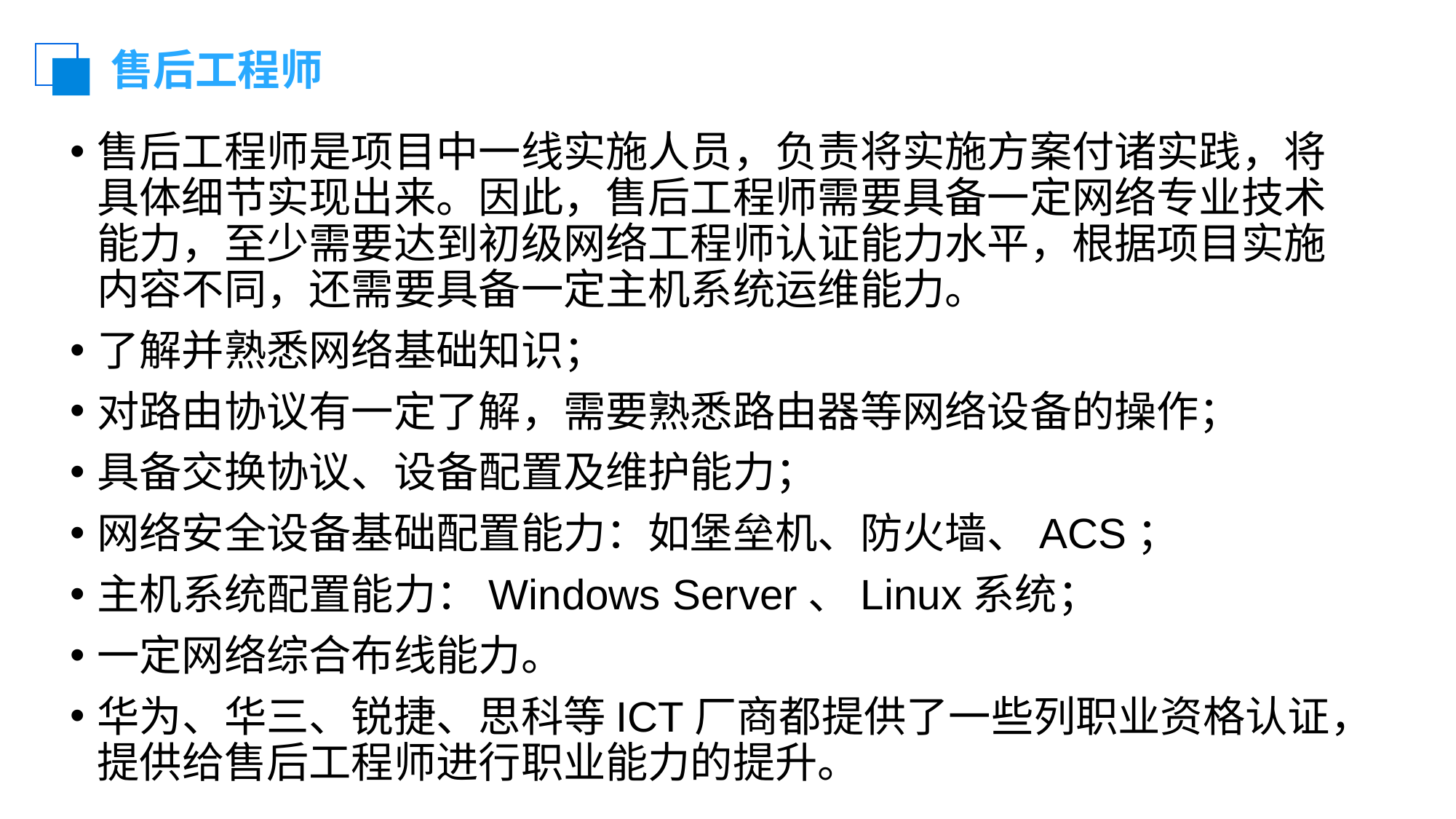

# 售后工程师
售后工程师是项目中一线实施人员，负责将实施方案付诸实践，将具体细节实现出来。因此，售后工程师需要具备一定网络专业技术能力，至少需要达到初级网络工程师认证能力水平，根据项目实施内容不同，还需要具备一定主机系统运维能力。
了解并熟悉网络基础知识；
对路由协议有一定了解，需要熟悉路由器等网络设备的操作；
具备交换协议、设备配置及维护能力；
网络安全设备基础配置能力：如堡垒机、防火墙、ACS；
主机系统配置能力：Windows Server、Linux系统；
一定网络综合布线能力。
华为、华三、锐捷、思科等ICT厂商都提供了一些列职业资格认证，提供给售后工程师进行职业能力的提升。